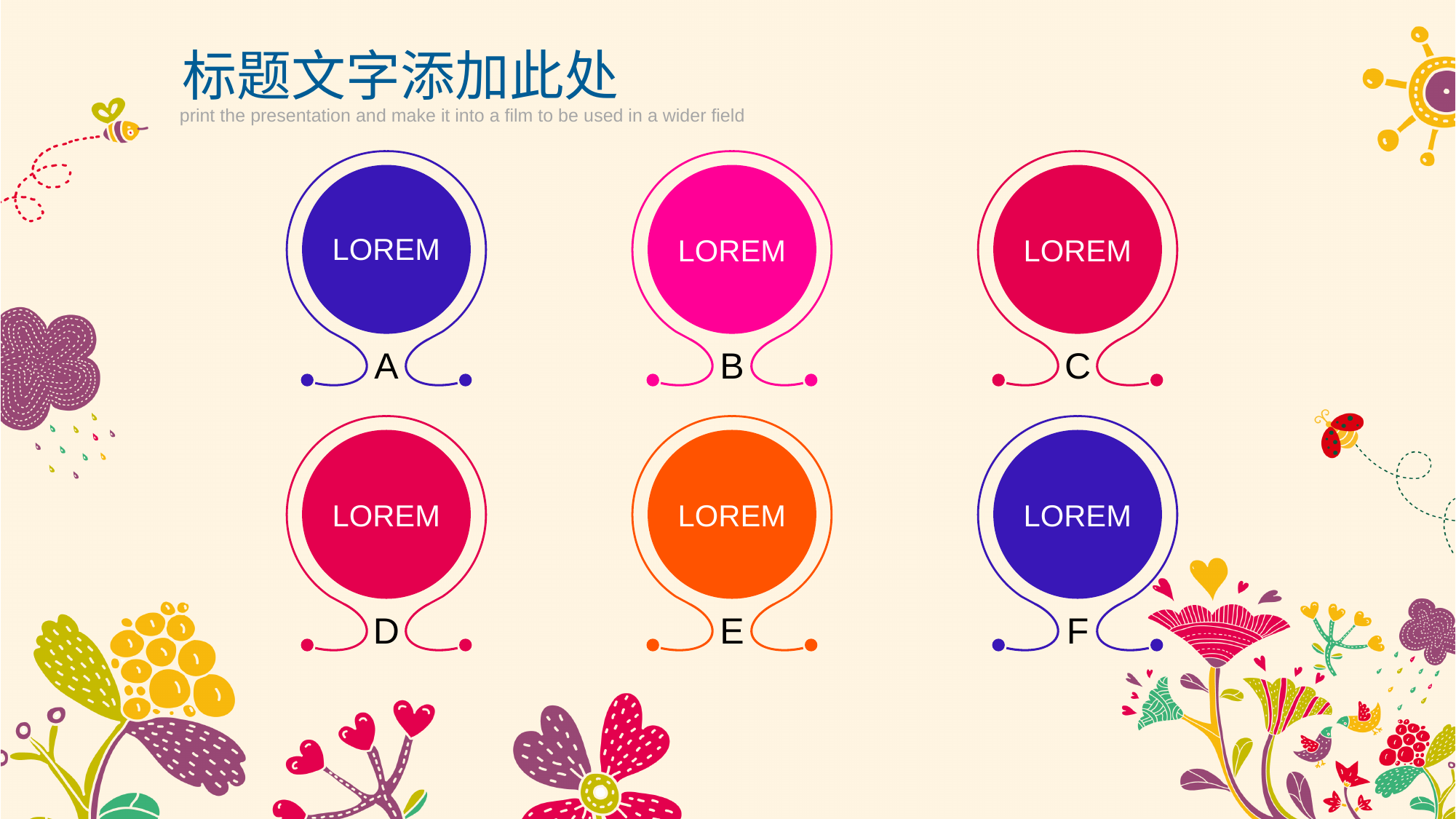

标题文字添加此处
print the presentation and make it into a film to be used in a wider field
A
B
C
LOREM
LOREM
LOREM
D
E
F
LOREM
LOREM
LOREM